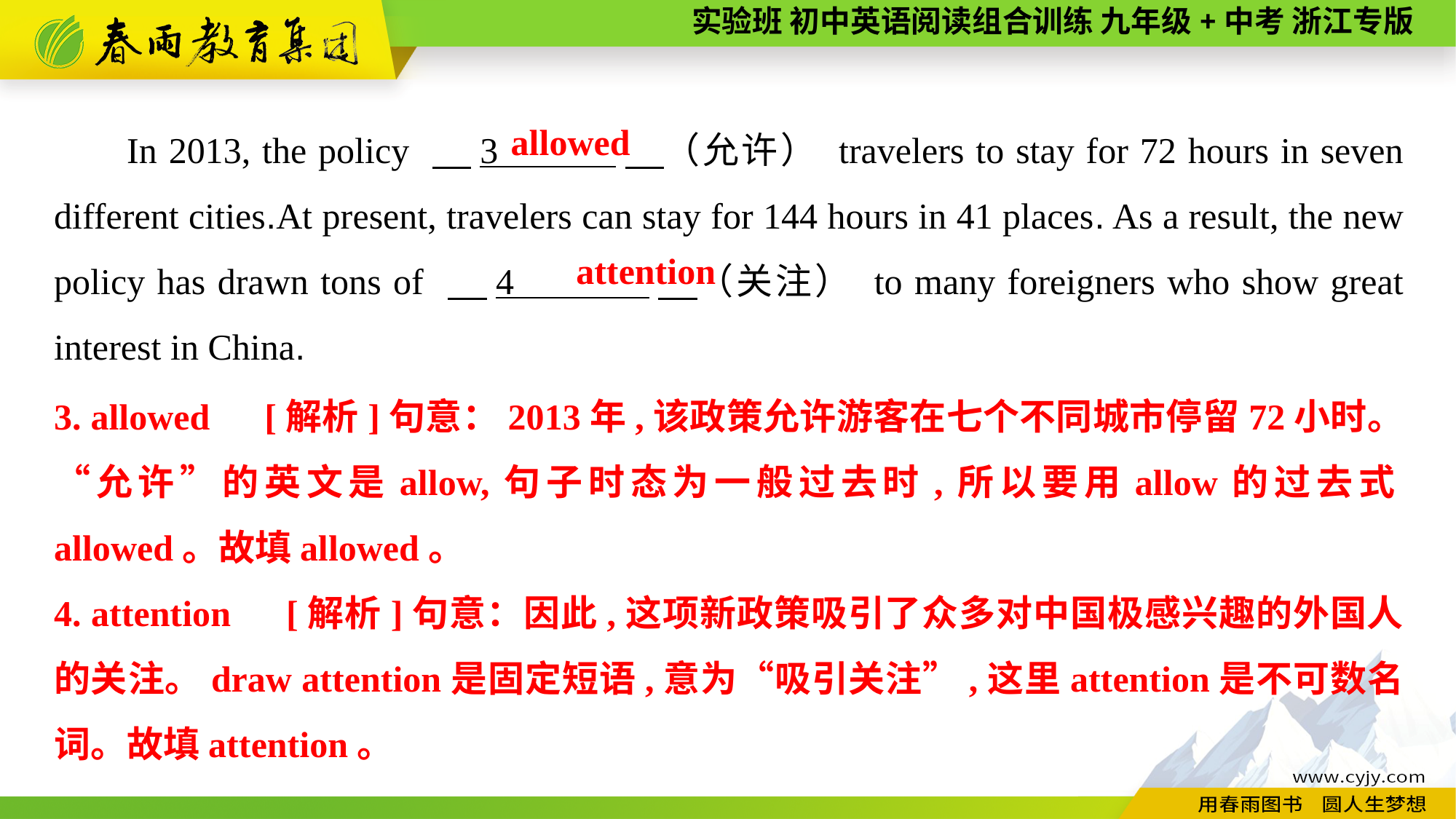

In 2013, the policy 　3          　（允许） travelers to stay for 72 hours in seven different cities.At present, travelers can stay for 144 hours in 41 places. As a result, the new policy has drawn tons of 　4           　（关注） to many foreigners who show great interest in China.
 allowed
attention
3. allowed　[解析]句意：2013年,该政策允许游客在七个不同城市停留72小时。“允许”的英文是allow,句子时态为一般过去时,所以要用allow的过去式allowed。故填allowed。
4. attention　[解析]句意：因此,这项新政策吸引了众多对中国极感兴趣的外国人的关注。draw attention是固定短语,意为“吸引关注”,这里attention是不可数名词。故填attention。